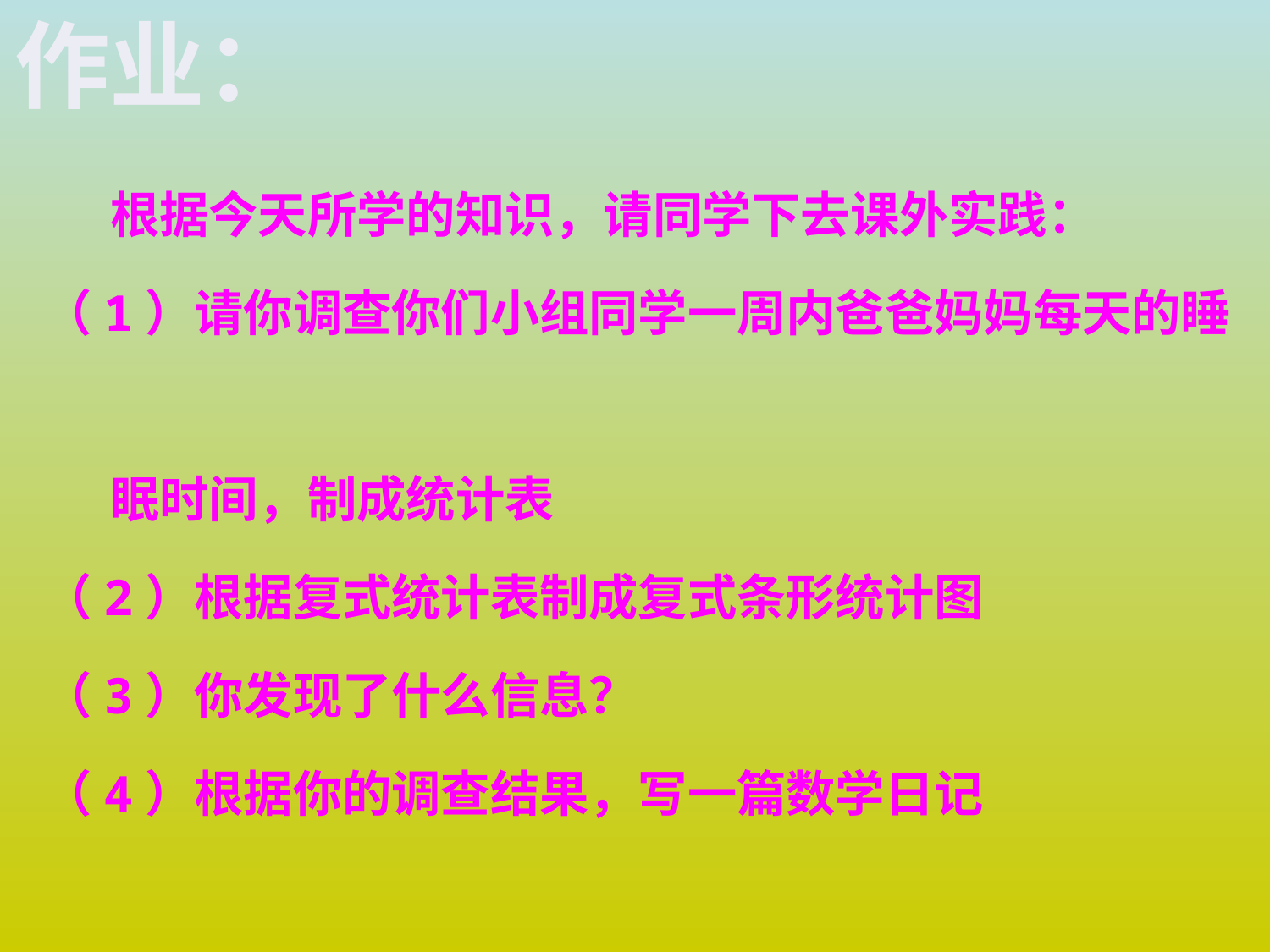

作业：
     根据今天所学的知识，请同学下去课外实践：
（1）请你调查你们小组同学一周内爸爸妈妈每天的睡
     眠时间，制成统计表
（2）根据复式统计表制成复式条形统计图
（3）你发现了什么信息？
（4）根据你的调查结果，写一篇数学日记